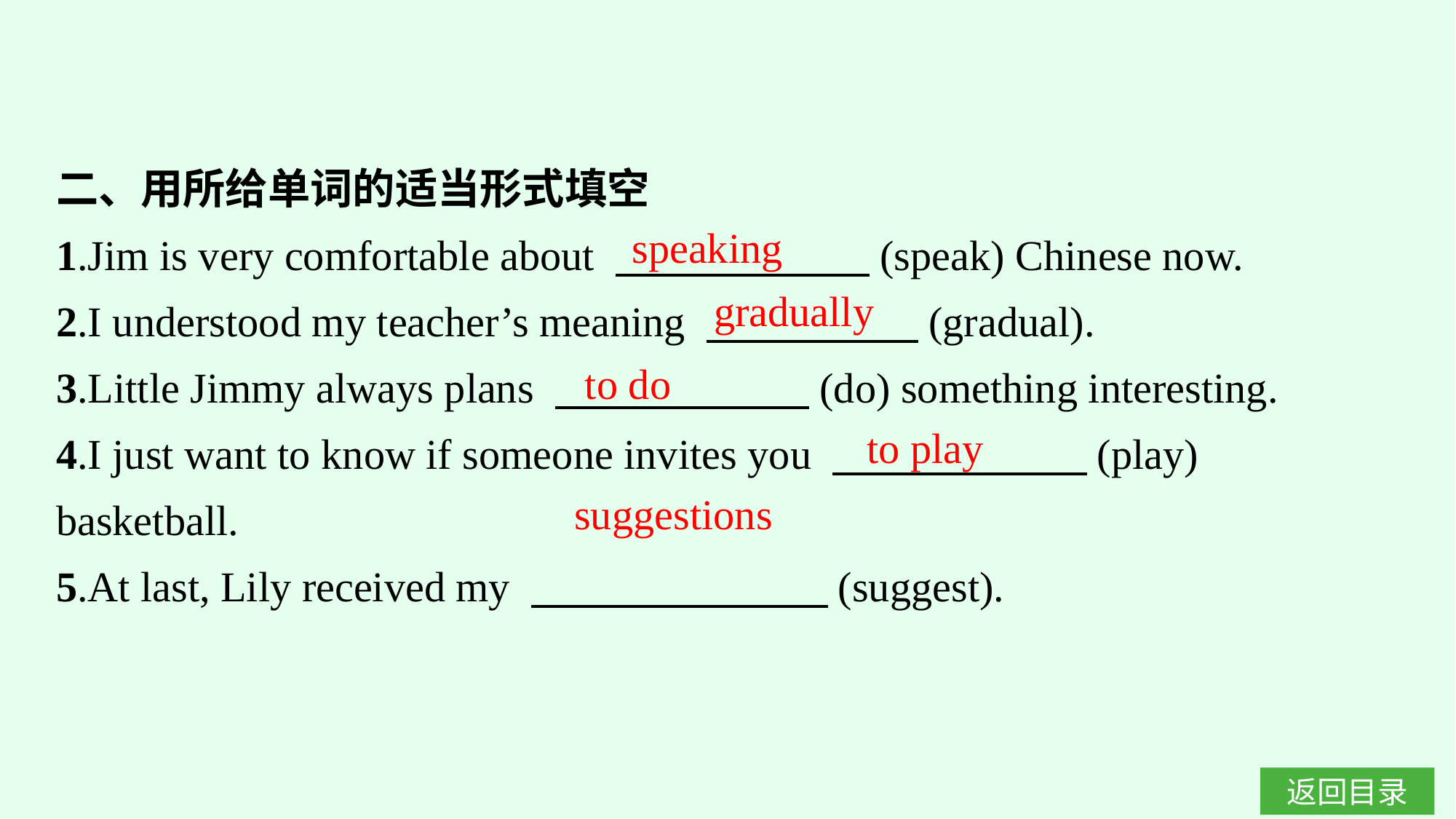

二、用所给单词的适当形式填空
1.Jim is very comfortable about 　　　　　　(speak) Chinese now.
2.I understood my teacher’s meaning 　　　　　(gradual).
3.Little Jimmy always plans 　　　　　　(do) something interesting.
4.I just want to know if someone invites you 　　　　　　(play) basketball.
5.At last, Lily received my 　　　　　　　(suggest).
speaking
gradually
to do
to play
suggestions